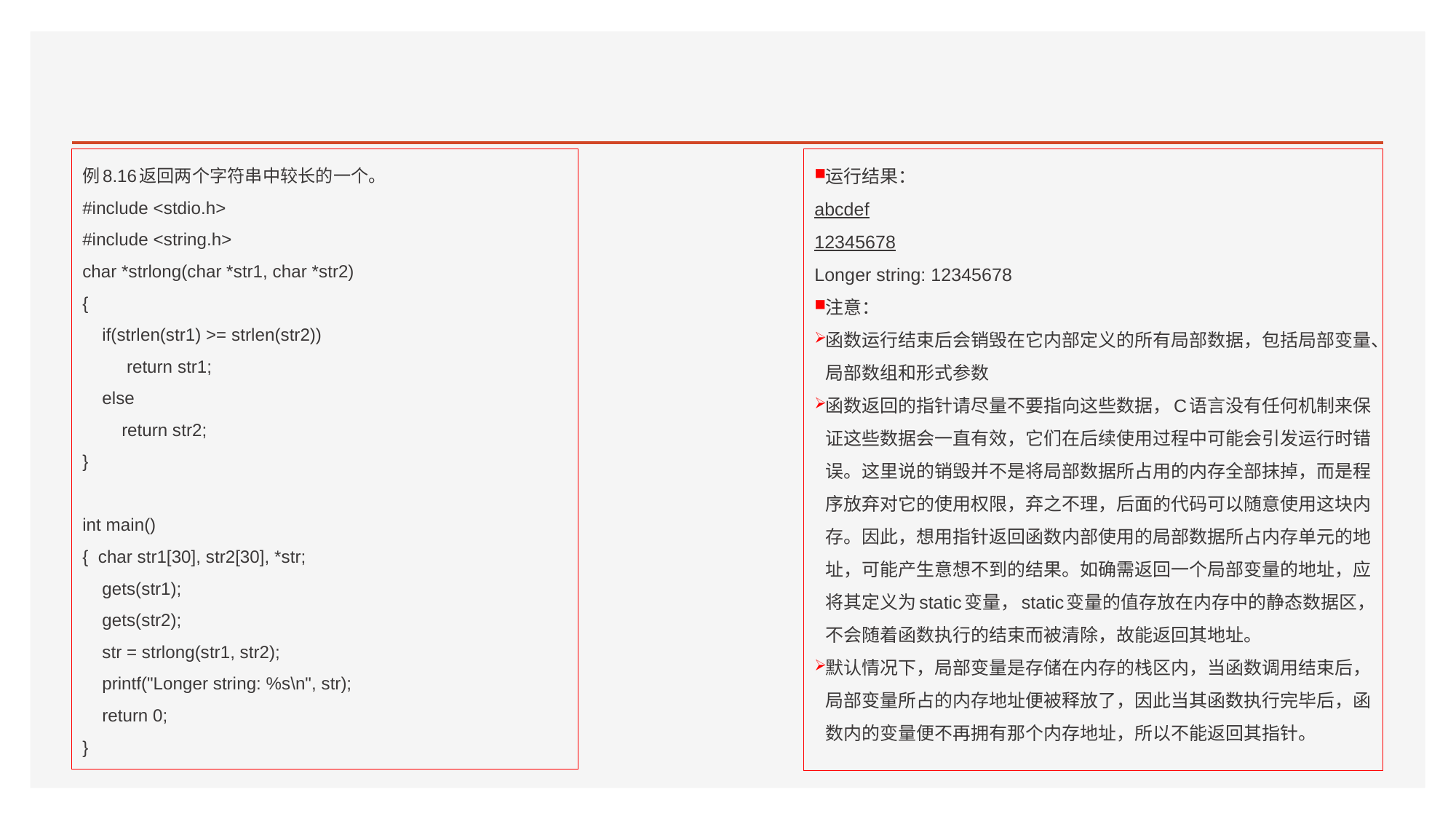

#
例8.16返回两个字符串中较长的一个。
#include <stdio.h>
#include <string.h>
char *strlong(char *str1, char *str2)
{
    if(strlen(str1) >= strlen(str2))
         return str1;
    else
        return str2;
}

int main()
{  char str1[30], str2[30], *str;
    gets(str1);
    gets(str2);
    str = strlong(str1, str2);
    printf("Longer string: %s\n", str);
    return 0;
}
运行结果：
abcdef
12345678
Longer string: 12345678
注意：
函数运行结束后会销毁在它内部定义的所有局部数据，包括局部变量、局部数组和形式参数
函数返回的指针请尽量不要指向这些数据，C语言没有任何机制来保证这些数据会一直有效，它们在后续使用过程中可能会引发运行时错误。这里说的销毁并不是将局部数据所占用的内存全部抹掉，而是程序放弃对它的使用权限，弃之不理，后面的代码可以随意使用这块内存。因此，想用指针返回函数内部使用的局部数据所占内存单元的地址，可能产生意想不到的结果。如确需返回一个局部变量的地址，应将其定义为static变量，static变量的值存放在内存中的静态数据区，不会随着函数执行的结束而被清除，故能返回其地址。
默认情况下，局部变量是存储在内存的栈区内，当函数调用结束后，局部变量所占的内存地址便被释放了，因此当其函数执行完毕后，函数内的变量便不再拥有那个内存地址，所以不能返回其指针。